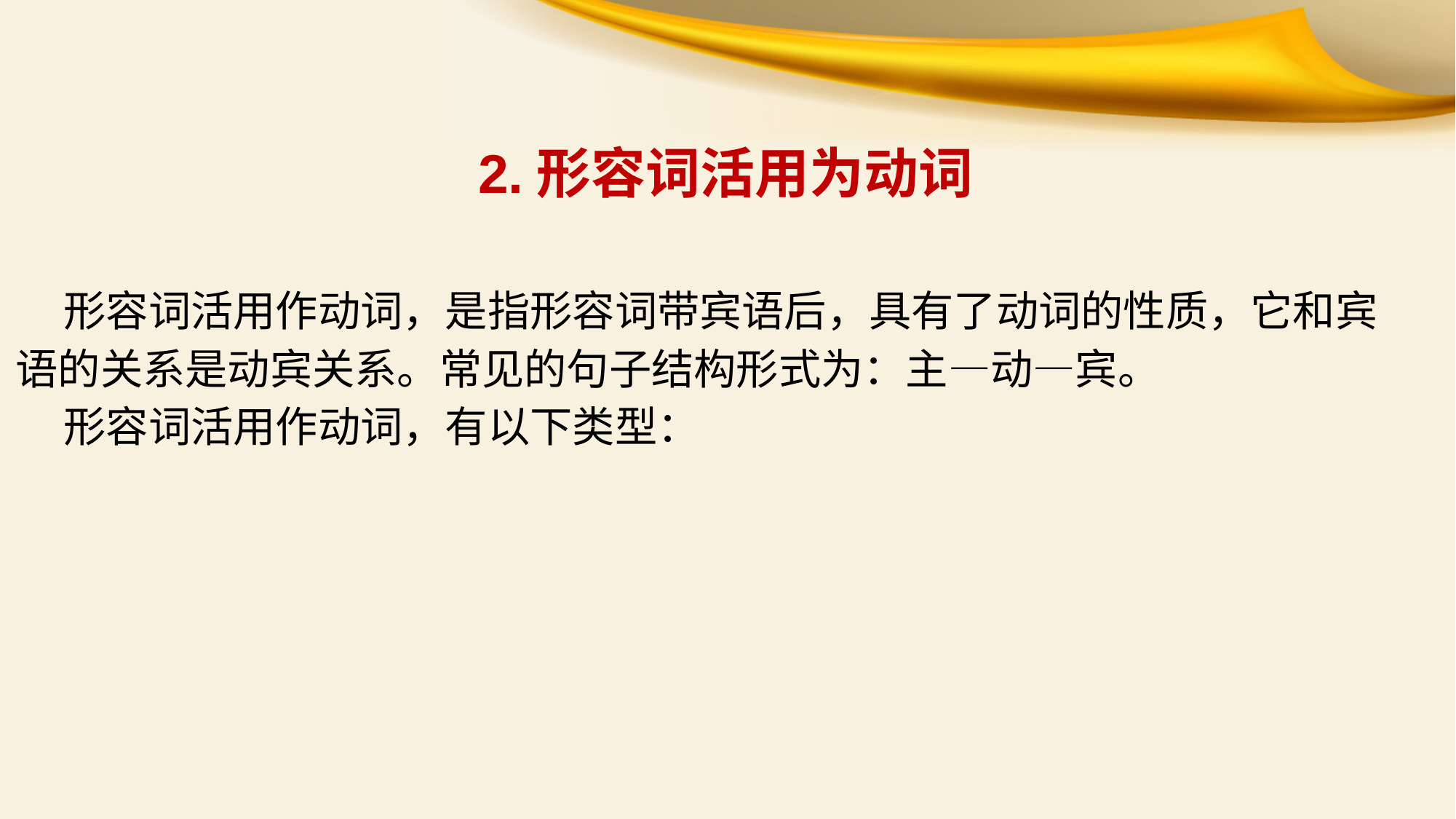

2.形容词活用为动词
    形容词活用作动词，是指形容词带宾语后，具有了动词的性质，它和宾语的关系是动宾关系。常见的句子结构形式为：主—动—宾。
    形容词活用作动词，有以下类型：